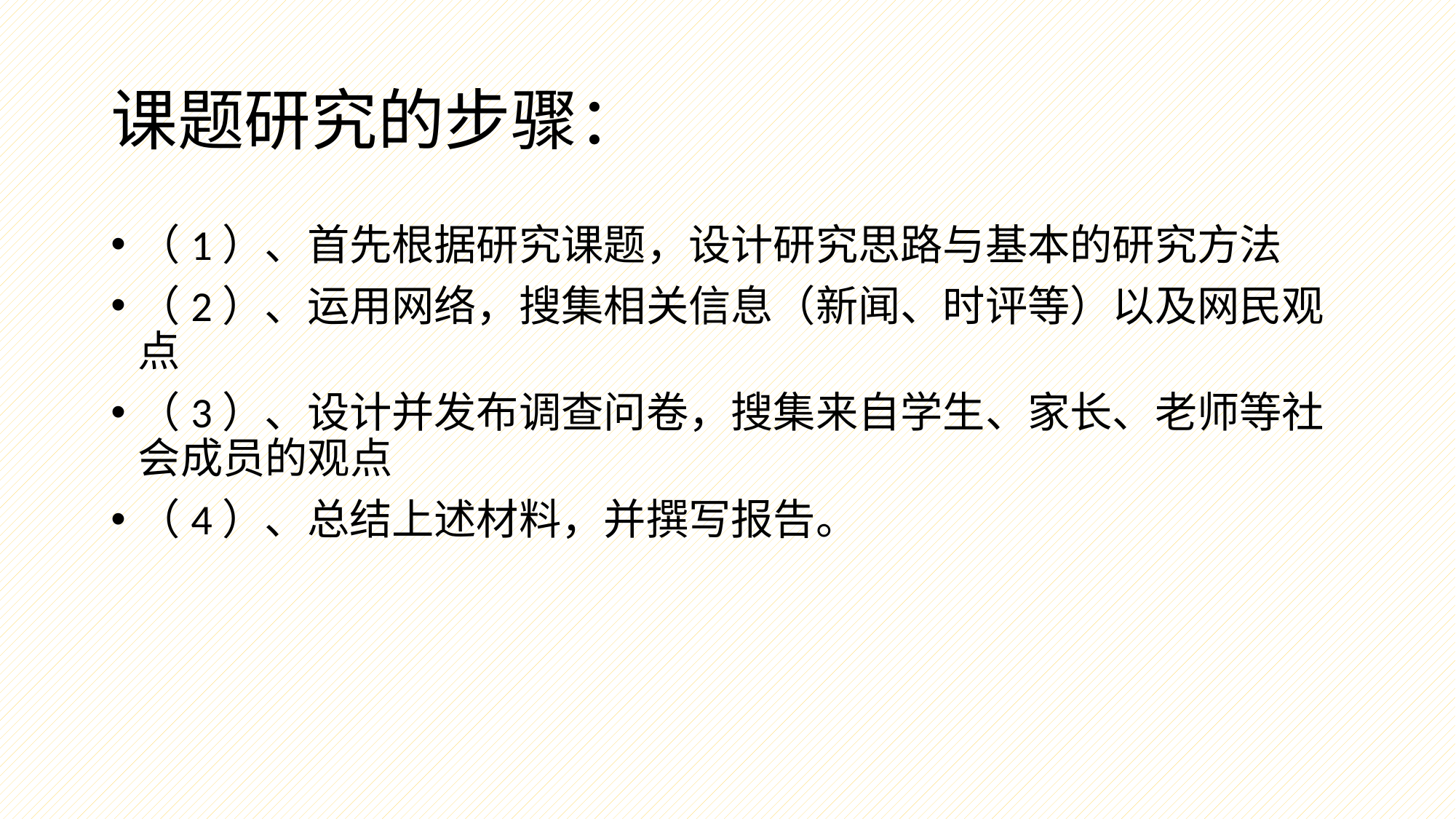

# 课题研究的步骤：
（1）、首先根据研究课题，设计研究思路与基本的研究方法
（2）、运用网络，搜集相关信息（新闻、时评等）以及网民观点
（3）、设计并发布调查问卷，搜集来自学生、家长、老师等社会成员的观点
（4）、总结上述材料，并撰写报告。